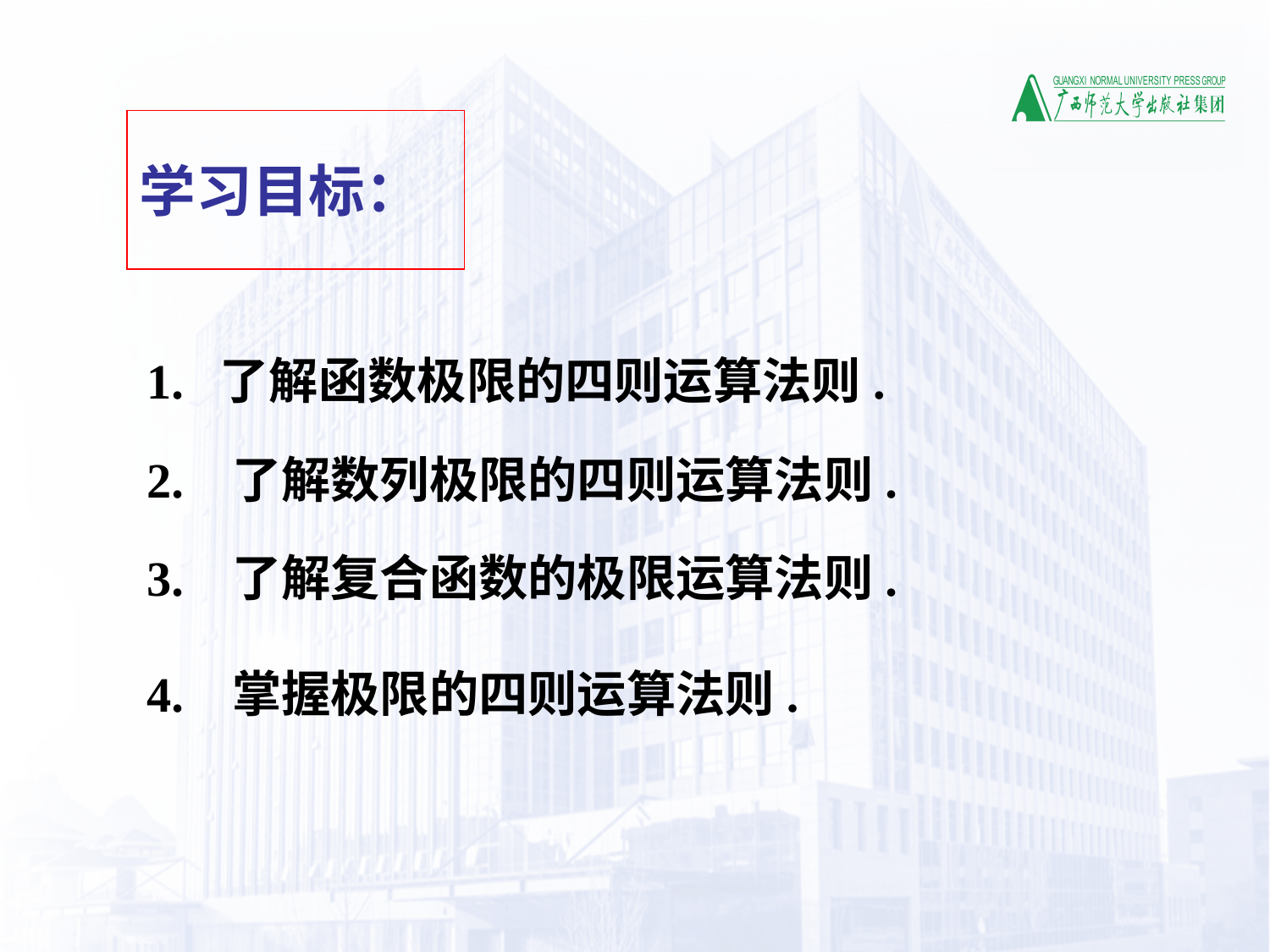

学习目标：
1.  了解函数极限的四则运算法则.
2.   了解数列极限的四则运算法则.
3.   了解复合函数的极限运算法则.
4.   掌握极限的四则运算法则.